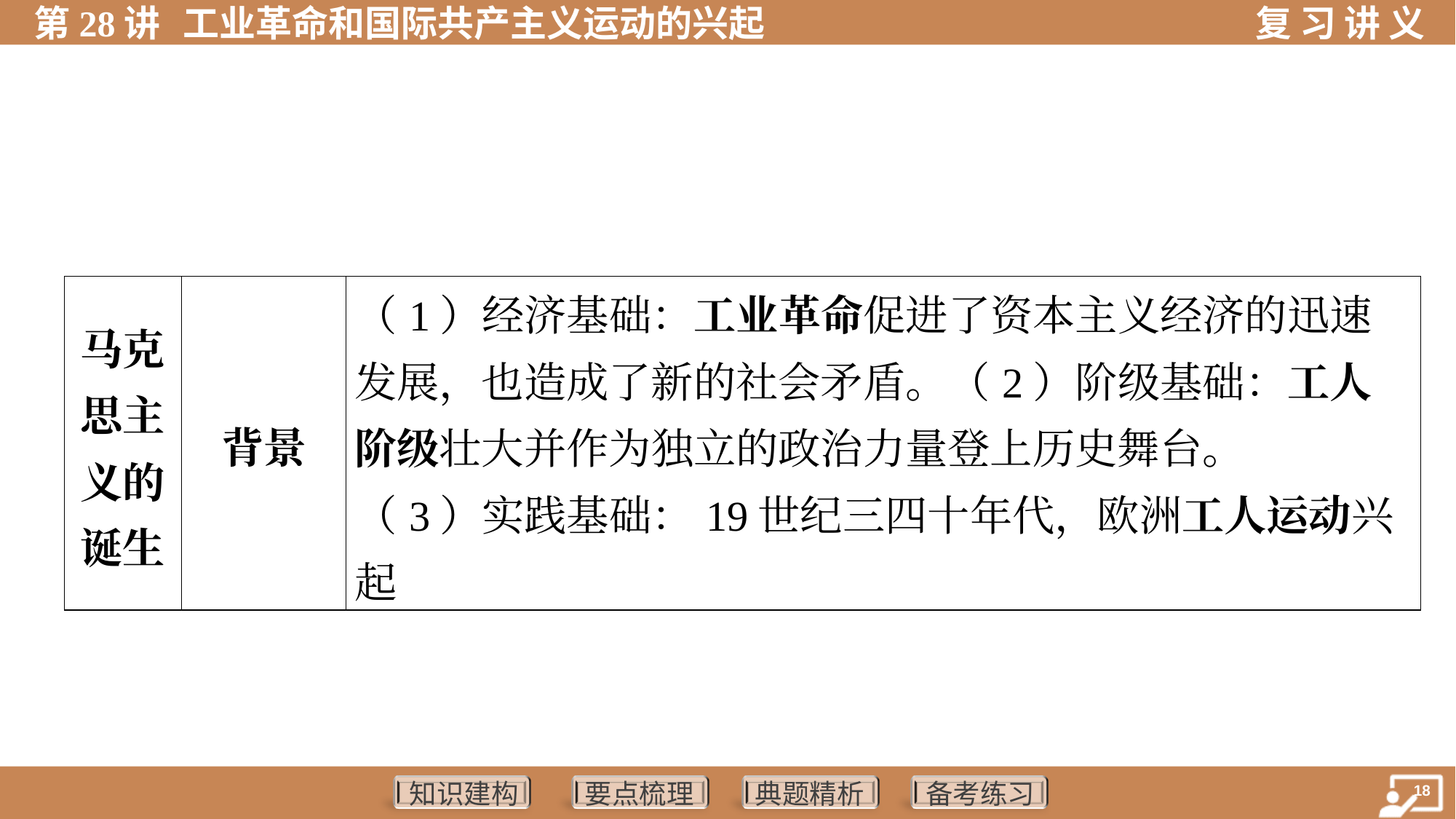

| 马克 思主 义的 诞生 | 背景 | （1）经济基础：工业革命促进了资本主义经济的迅速 发展，也造成了新的社会矛盾。（2）阶级基础：工人 阶级壮大并作为独立的政治力量登上历史舞台。 （3）实践基础：19世纪三四十年代，欧洲工人运动兴起 |  |  |  |
| --- | --- | --- | --- | --- | --- |